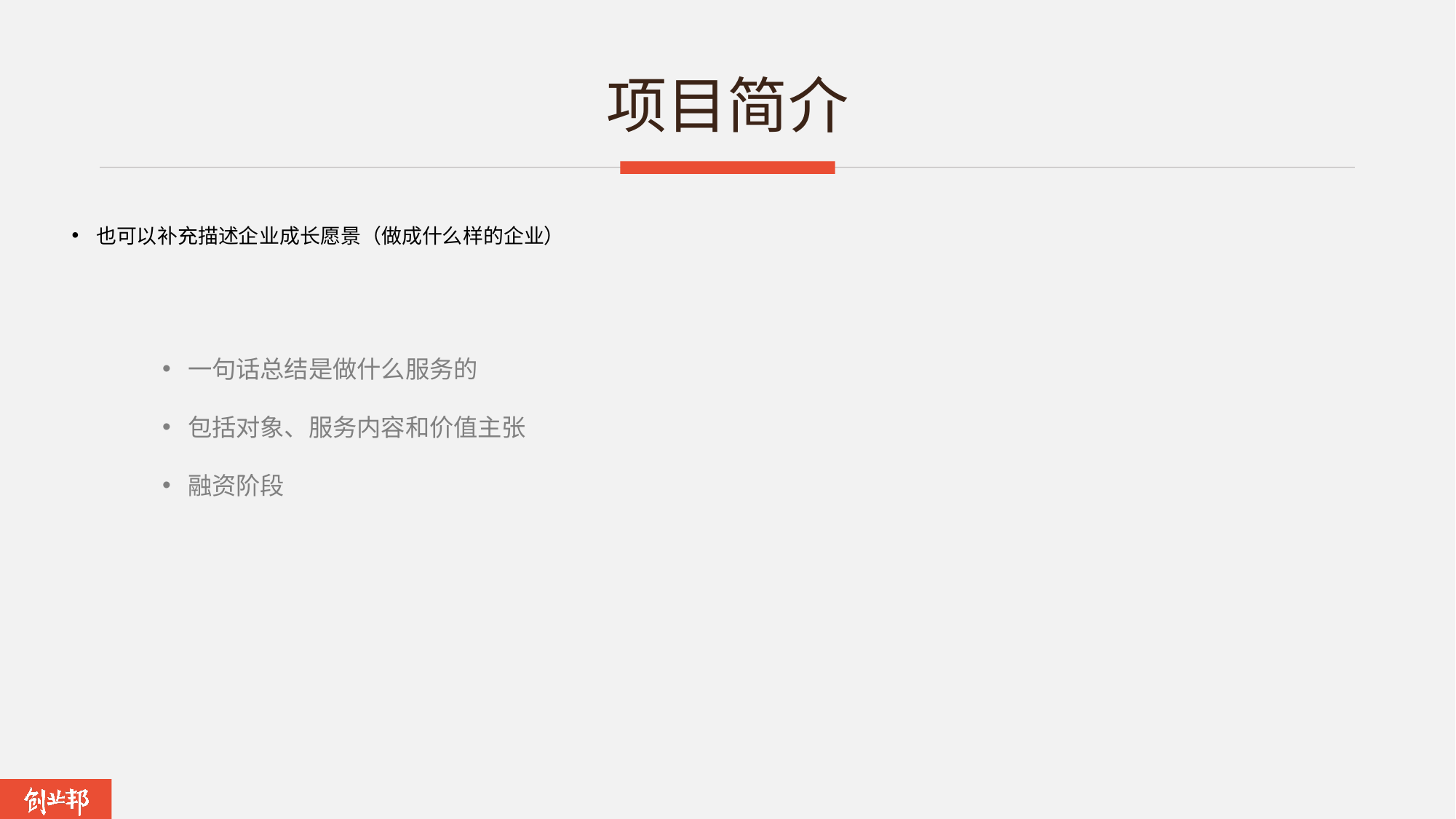

# 项目简介
也可以补充描述企业成长愿景（做成什么样的企业）
一句话总结是做什么服务的
包括对象、服务内容和价值主张
融资阶段